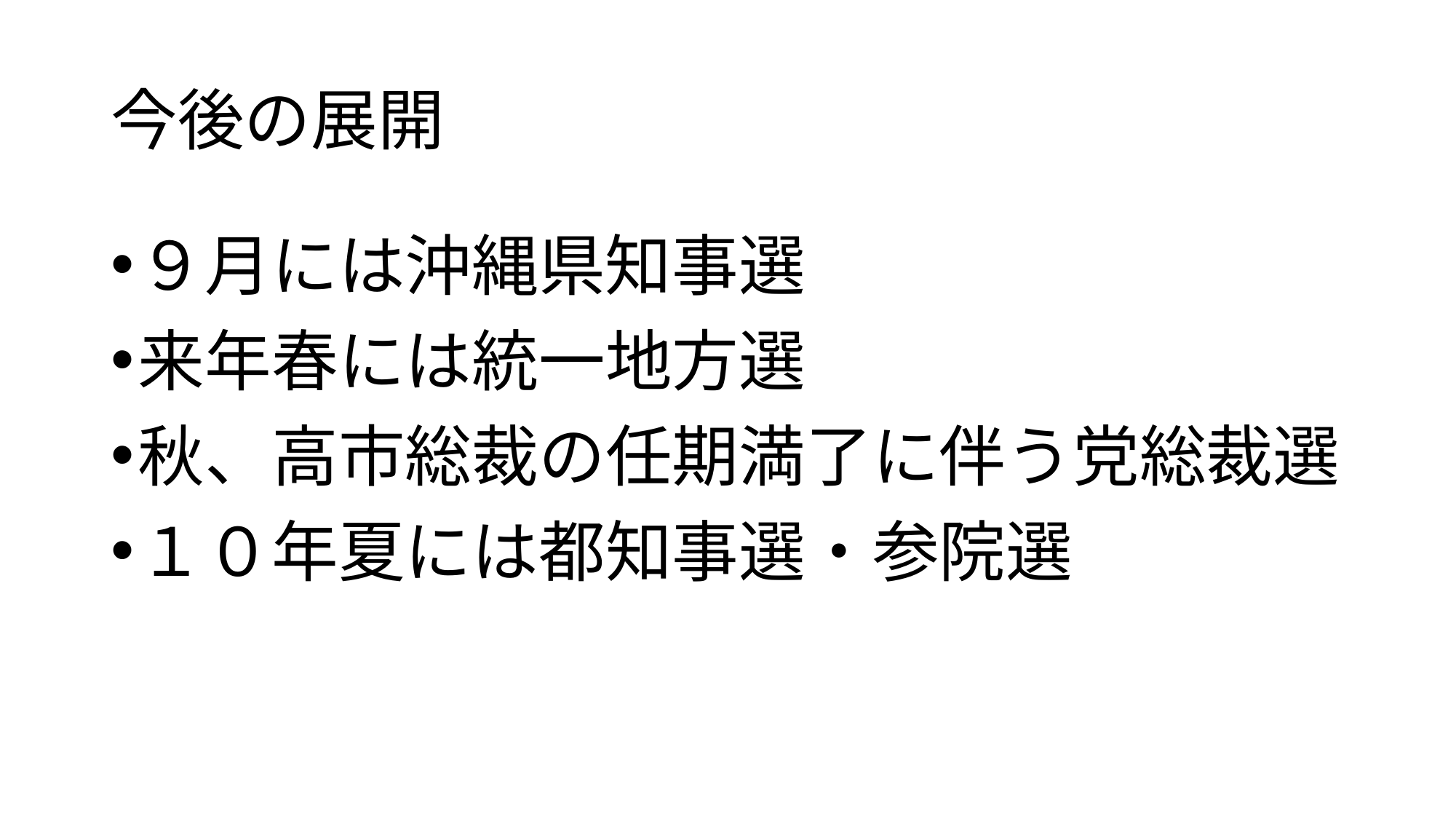

# 今後の展開
９月には沖縄県知事選
来年春には統一地方選
秋、高市総裁の任期満了に伴う党総裁選
１０年夏には都知事選・参院選